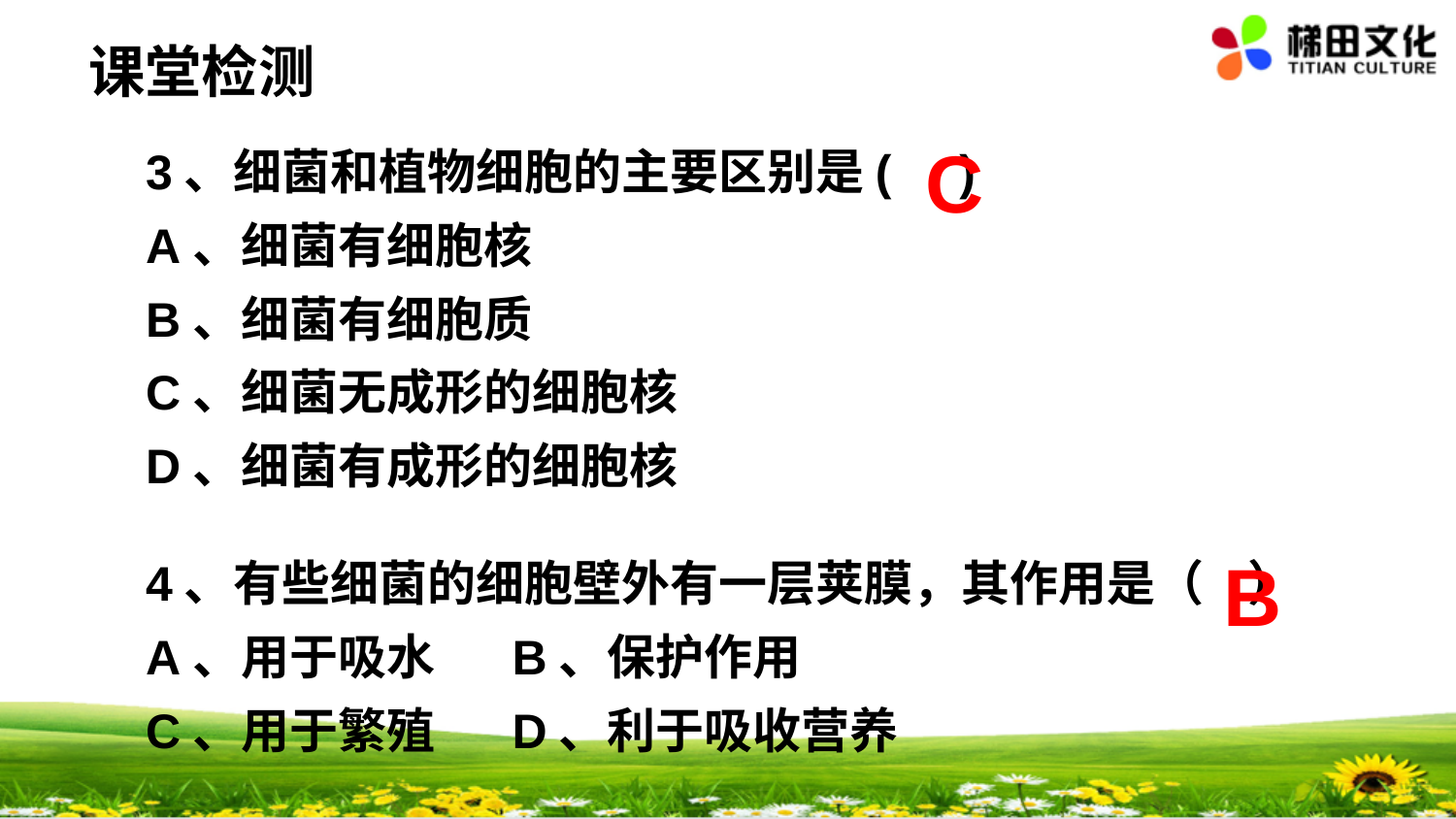

课堂检测
#
C
3、细菌和植物细胞的主要区别是(     )
A、细菌有细胞核
B、细菌有细胞质
C、细菌无成形的细胞核
D、细菌有成形的细胞核

4、有些细菌的细胞壁外有一层荚膜，其作用是（    ）
A、用于吸水      B、保护作用
C、用于繁殖      D、利于吸收营养
B